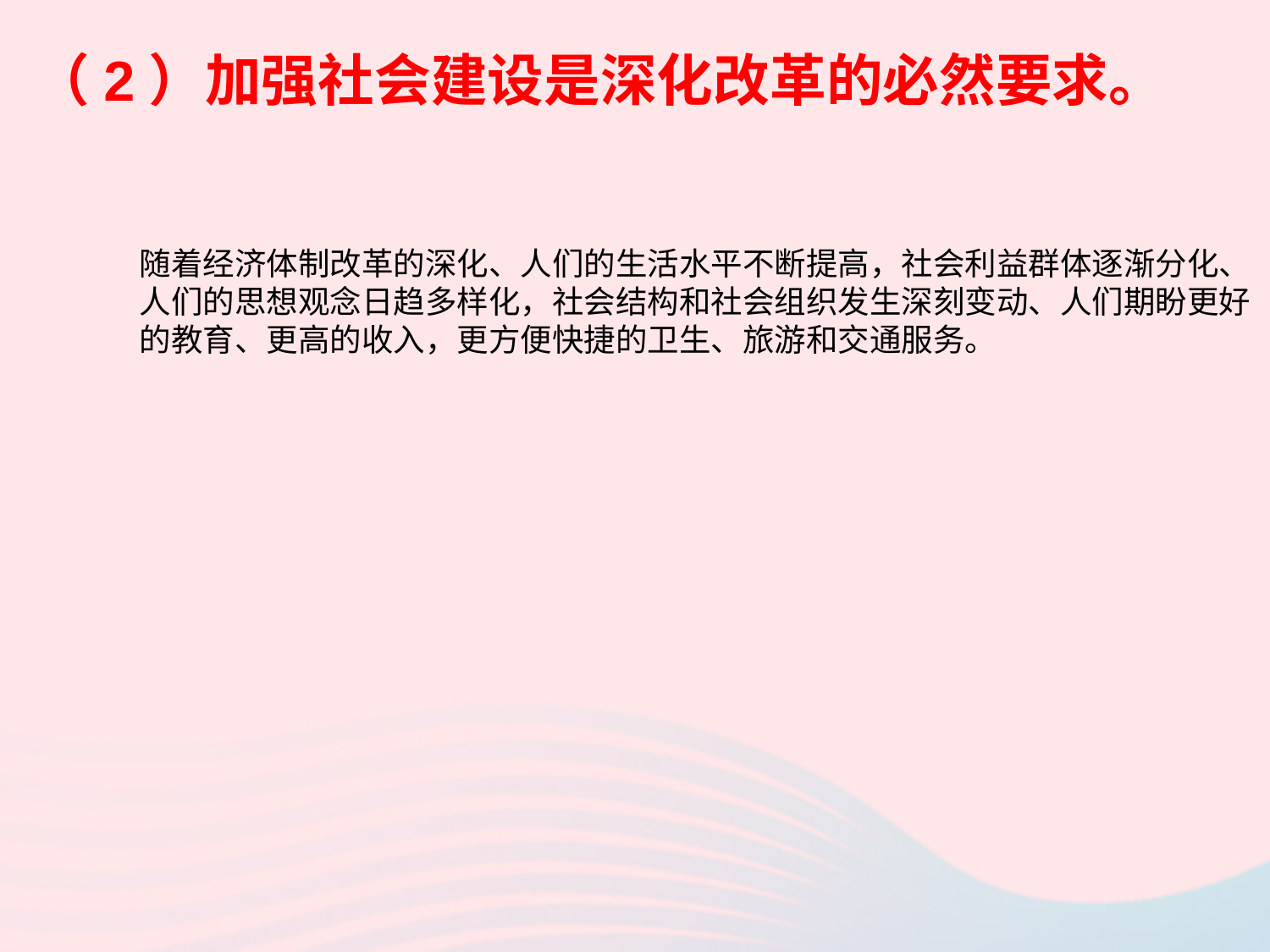

（2）加强社会建设是深化改革的必然要求。
随着经济体制改革的深化、人们的生活水平不断提高，社会利益群体逐渐分化、人们的思想观念日趋多样化，社会结构和社会组织发生深刻变动、人们期盼更好的教育、更高的收入，更方便快捷的卫生、旅游和交通服务。